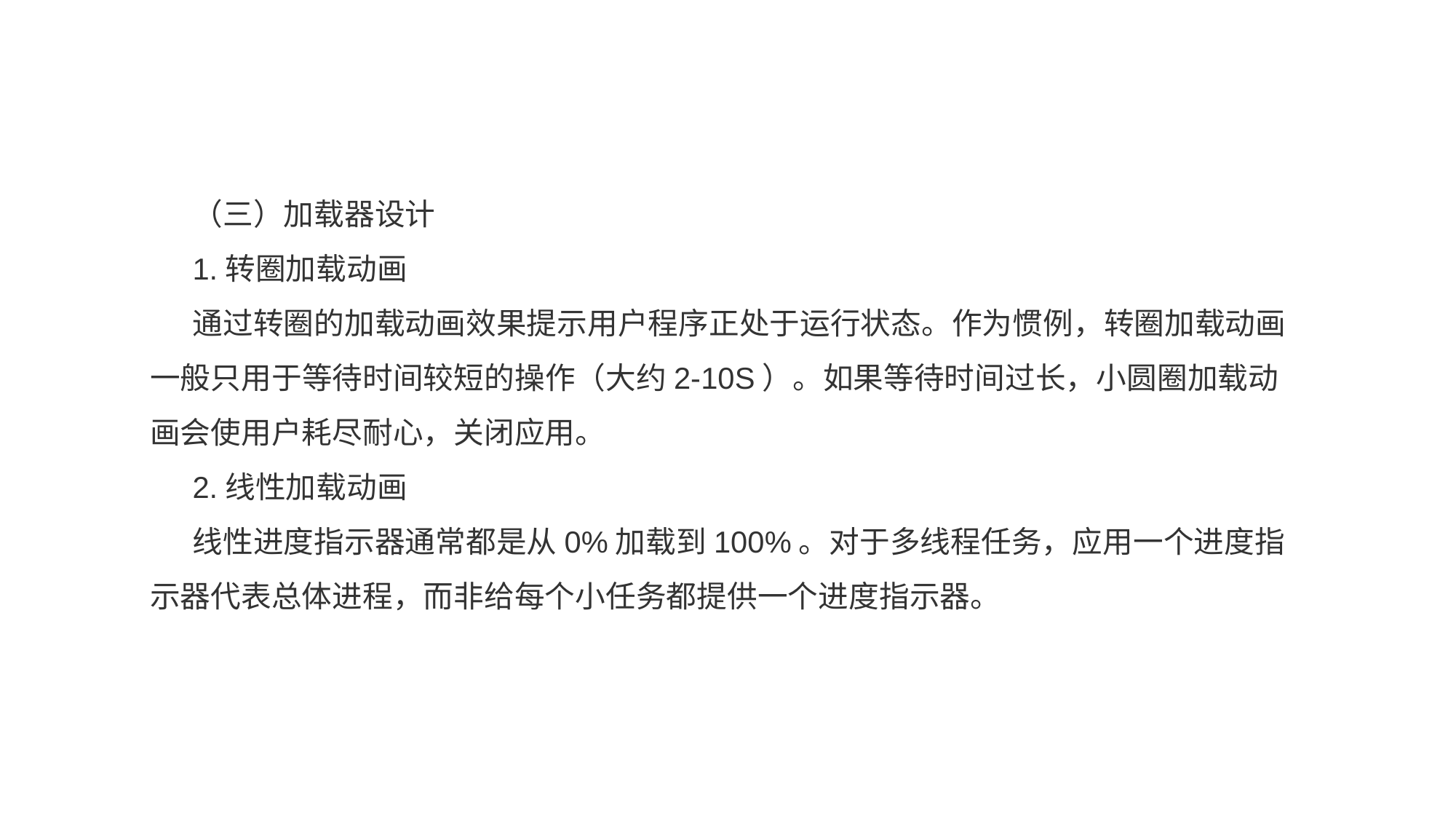

（三）加载器设计
1.转圈加载动画
通过转圈的加载动画效果提示用户程序正处于运行状态。作为惯例，转圈加载动画一般只用于等待时间较短的操作（大约2-10S）。如果等待时间过长，小圆圈加载动画会使用户耗尽耐心，关闭应用。
2.线性加载动画
线性进度指示器通常都是从0%加载到100%。对于多线程任务，应用一个进度指示器代表总体进程，而非给每个小任务都提供一个进度指示器。